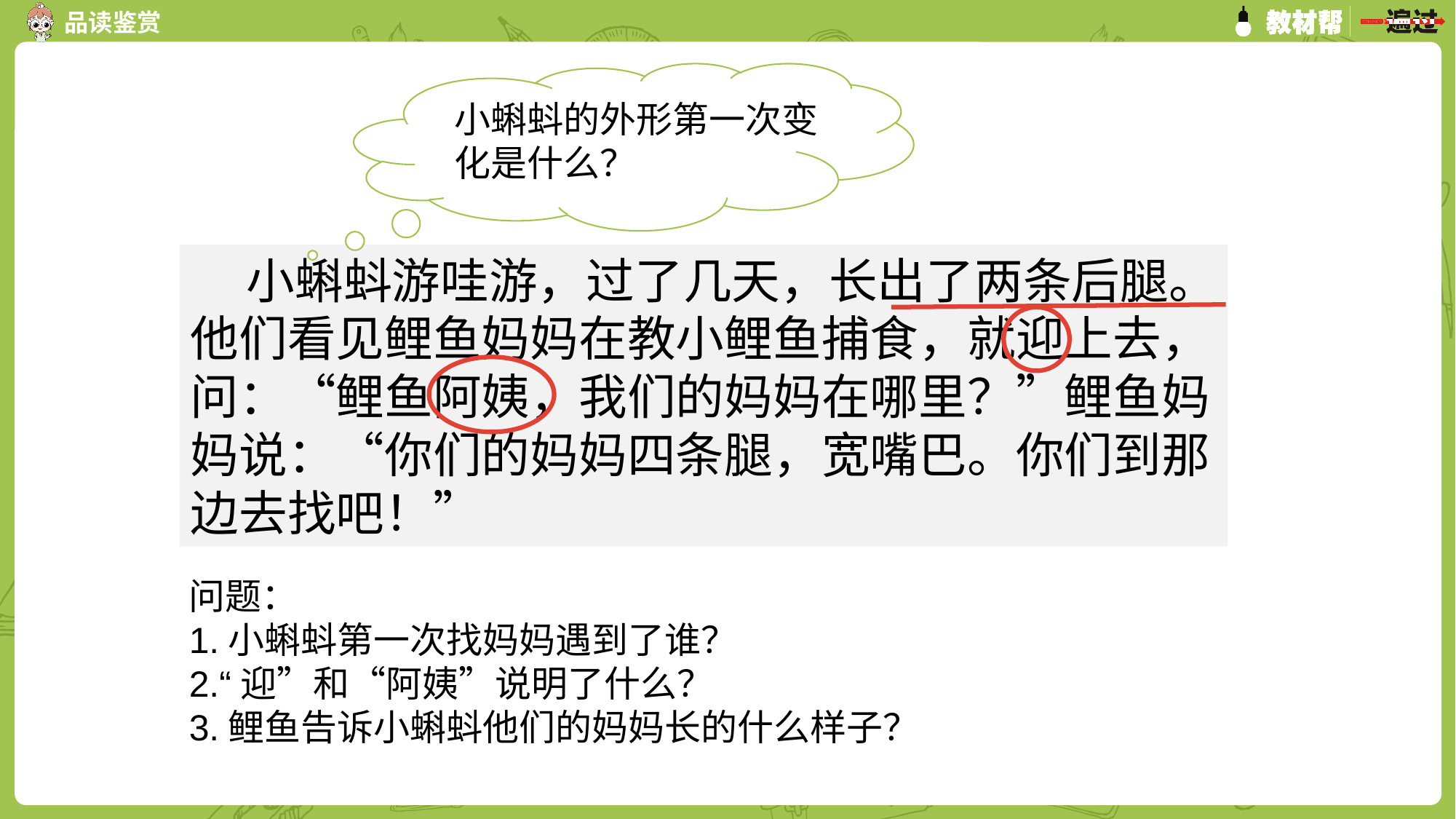

小蝌蚪的外形第一次变化是什么？
    小蝌蚪游哇游，过了几天，长出了两条后腿。他们看见鲤鱼妈妈在教小鲤鱼捕食，就迎上去，问：“鲤鱼阿姨，我们的妈妈在哪里？”鲤鱼妈妈说：“你们的妈妈四条腿，宽嘴巴。你们到那边去找吧！”

问题：
1.小蝌蚪第一次找妈妈遇到了谁？
2.“迎”和“阿姨”说明了什么？
3.鲤鱼告诉小蝌蚪他们的妈妈长的什么样子？